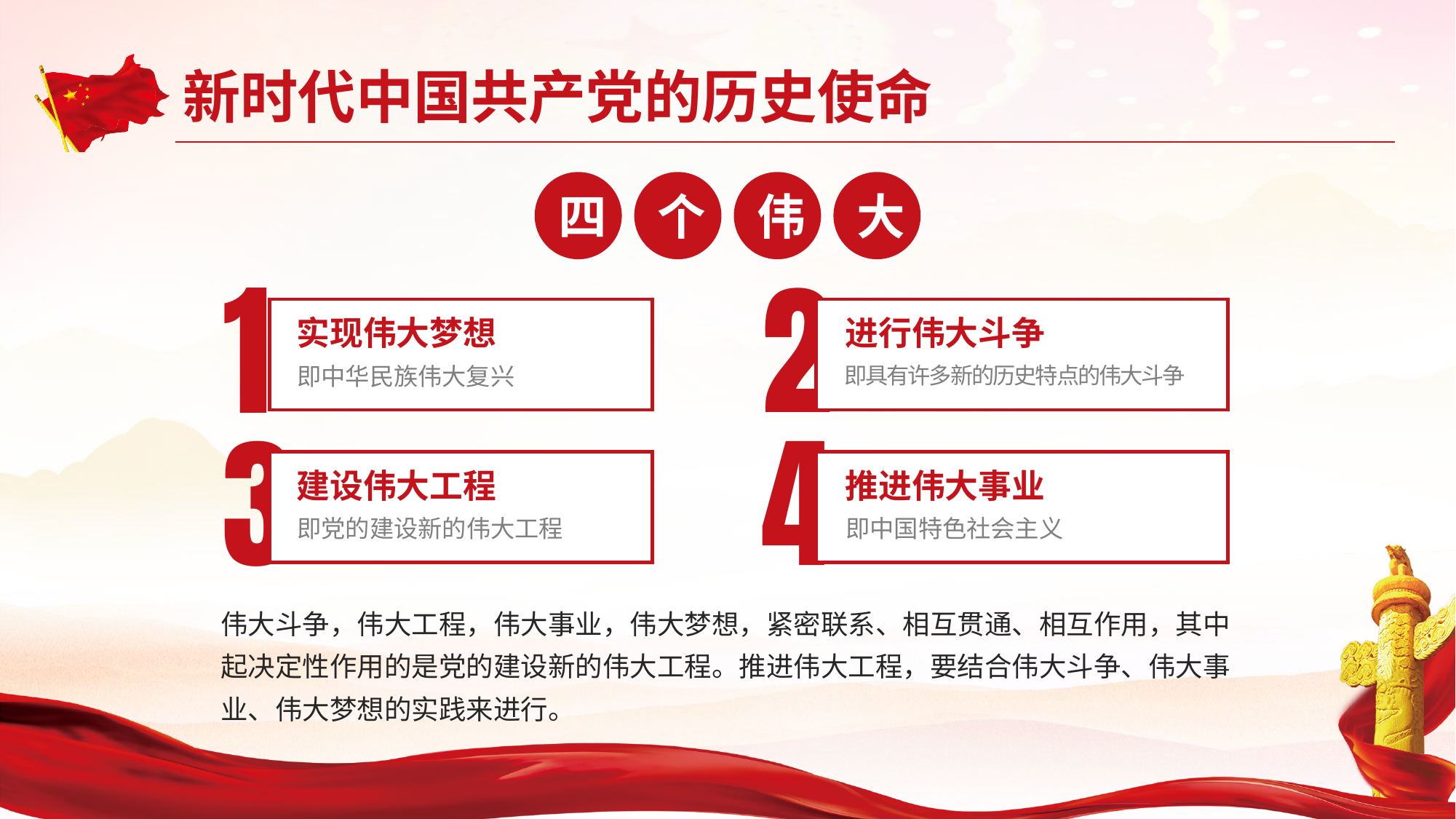

四
个
伟
大
1
2

进行伟大斗争
即具有许多新的历史特点的伟大斗争

实现伟大梦想
即中华民族伟大复兴
3
4

建设伟大工程
即党的建设新的伟大工程

推进伟大事业
即中国特色社会主义
伟大斗争，伟大工程，伟大事业，伟大梦想，紧密联系、相互贯通、相互作用，其中起决定性作用的是党的建设新的伟大工程。推进伟大工程，要结合伟大斗争、伟大事业、伟大梦想的实践来进行。